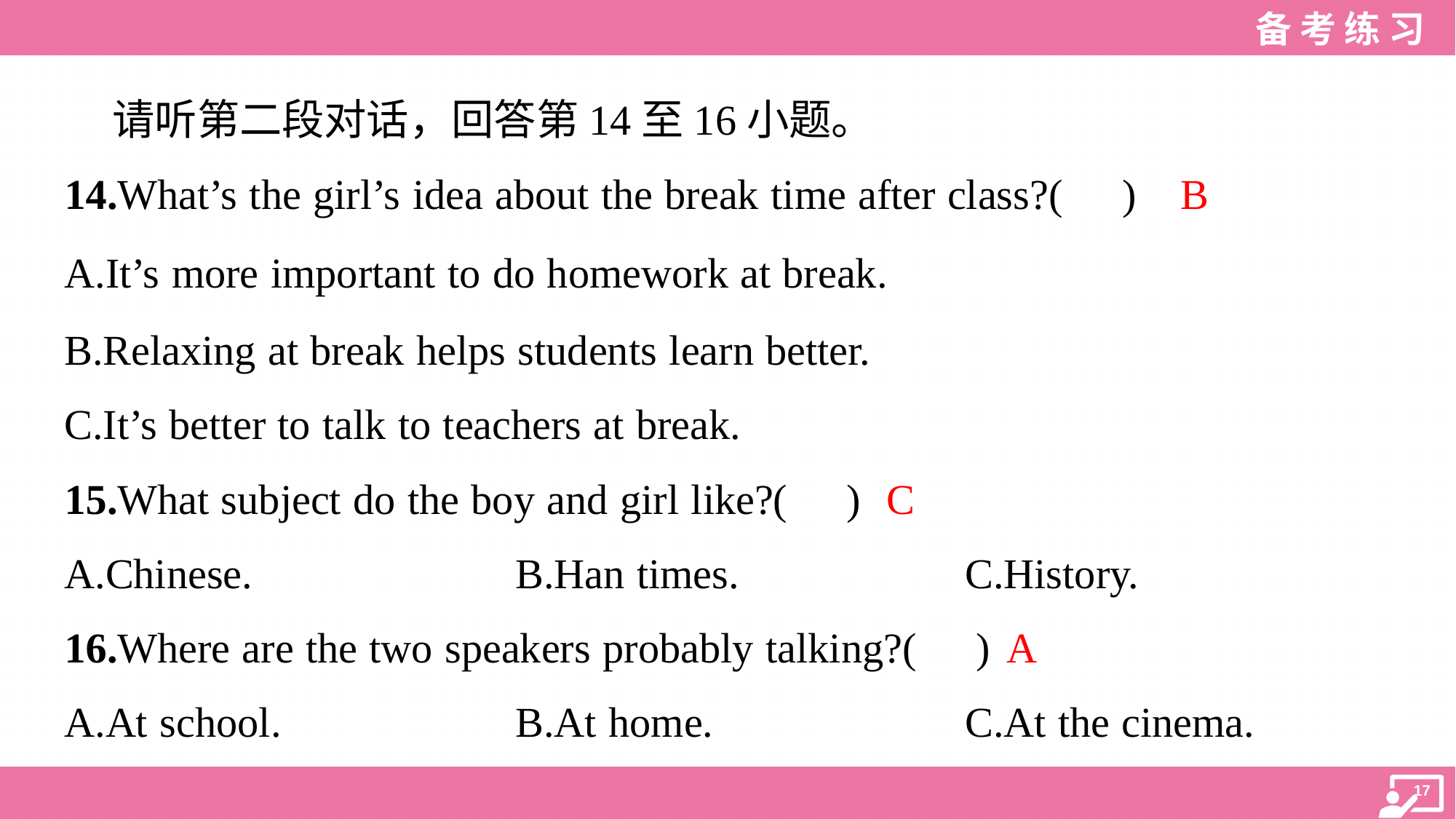

请听第二段对话，回答第14至16小题。
B
14.What’s the girl’s idea about the break time after class?(     )
A.It’s more important to do homework at break.
B.Relaxing at break helps students learn better.
C.It’s better to talk to teachers at break.
C
15.What subject do the boy and girl like?(     )
A.Chinese.	B.Han times.	C.History.
A
16.Where are the two speakers probably talking?(     )
A.At school.	B.At home.	C.At the cinema.